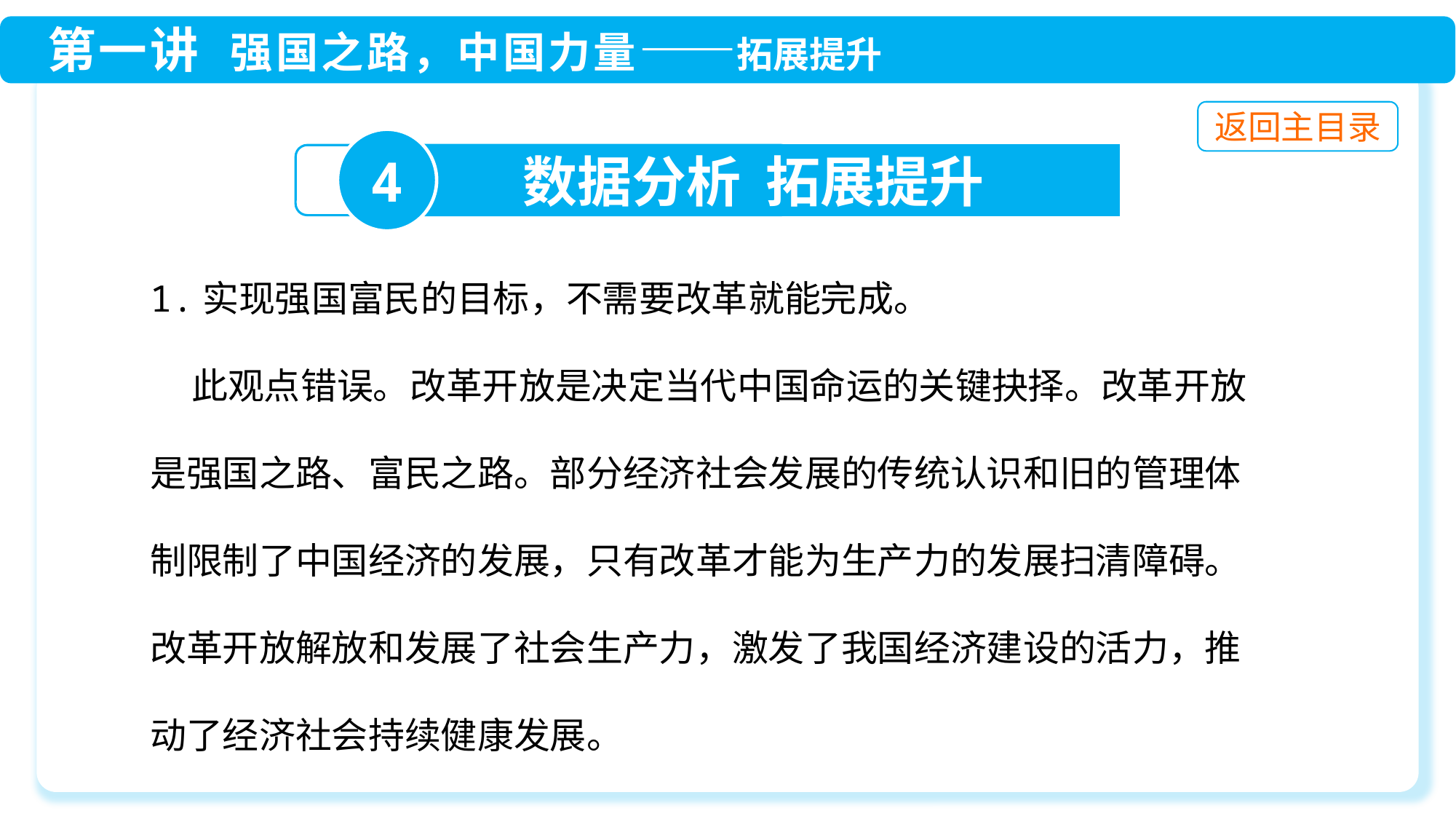

4

数据分析  拓展提升
1.实现强国富民的目标，不需要改革就能完成。
    此观点错误。改革开放是决定当代中国命运的关键抉择。改革开放是强国之路、富民之路。部分经济社会发展的传统认识和旧的管理体制限制了中国经济的发展，只有改革才能为生产力的发展扫清障碍。改革开放解放和发展了社会生产力，激发了我国经济建设的活力，推动了经济社会持续健康发展。